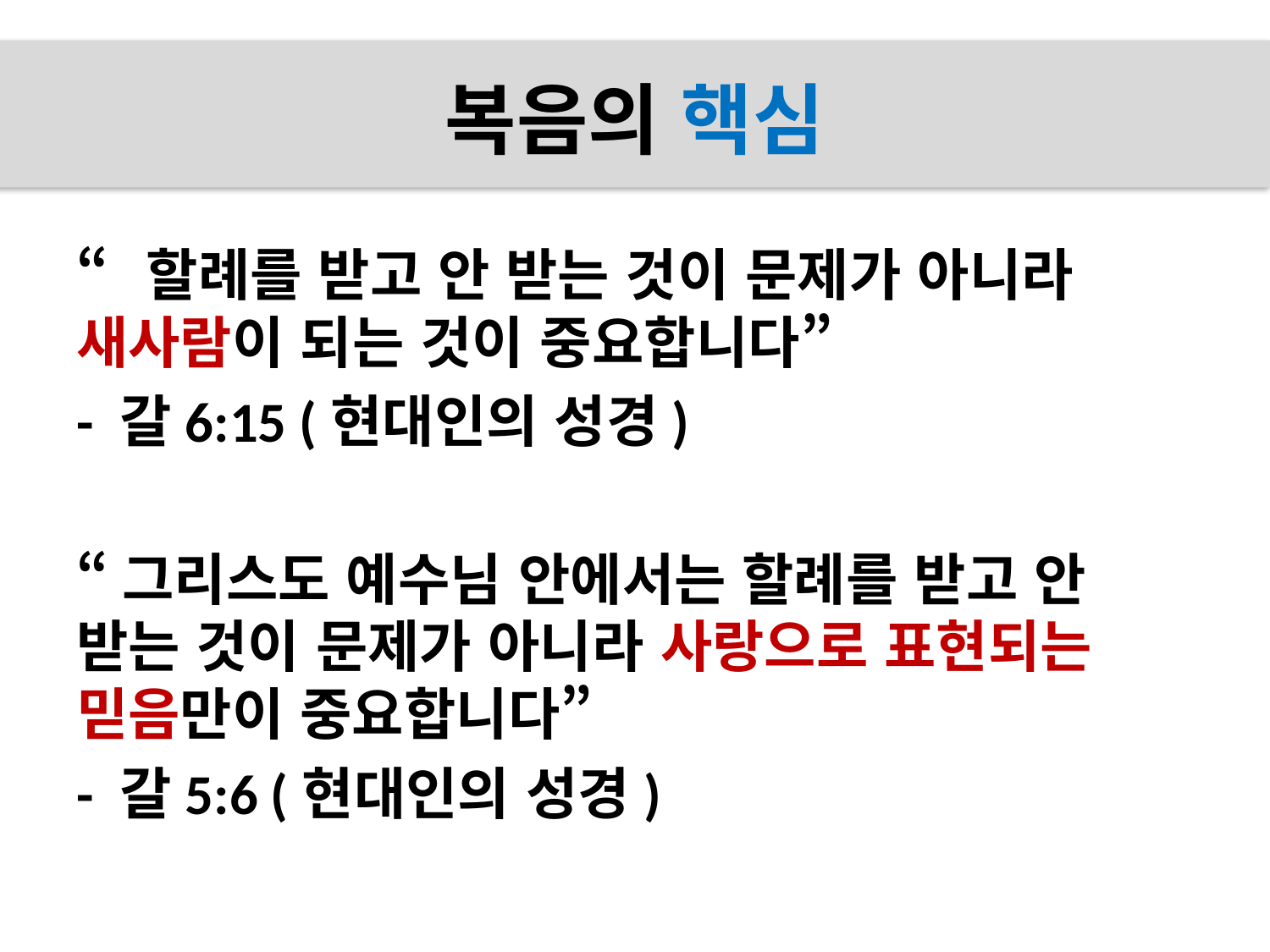

# 복음의 핵심

“할례를 받고 안 받는 것이 문제가 아니라 새사람이 되는 것이 중요합니다”
- 갈6:15 (현대인의 성경)

“그리스도 예수님 안에서는 할례를 받고 안 받는 것이 문제가 아니라 사랑으로 표현되는 믿음만이 중요합니다”
- 갈5:6 (현대인의 성경)